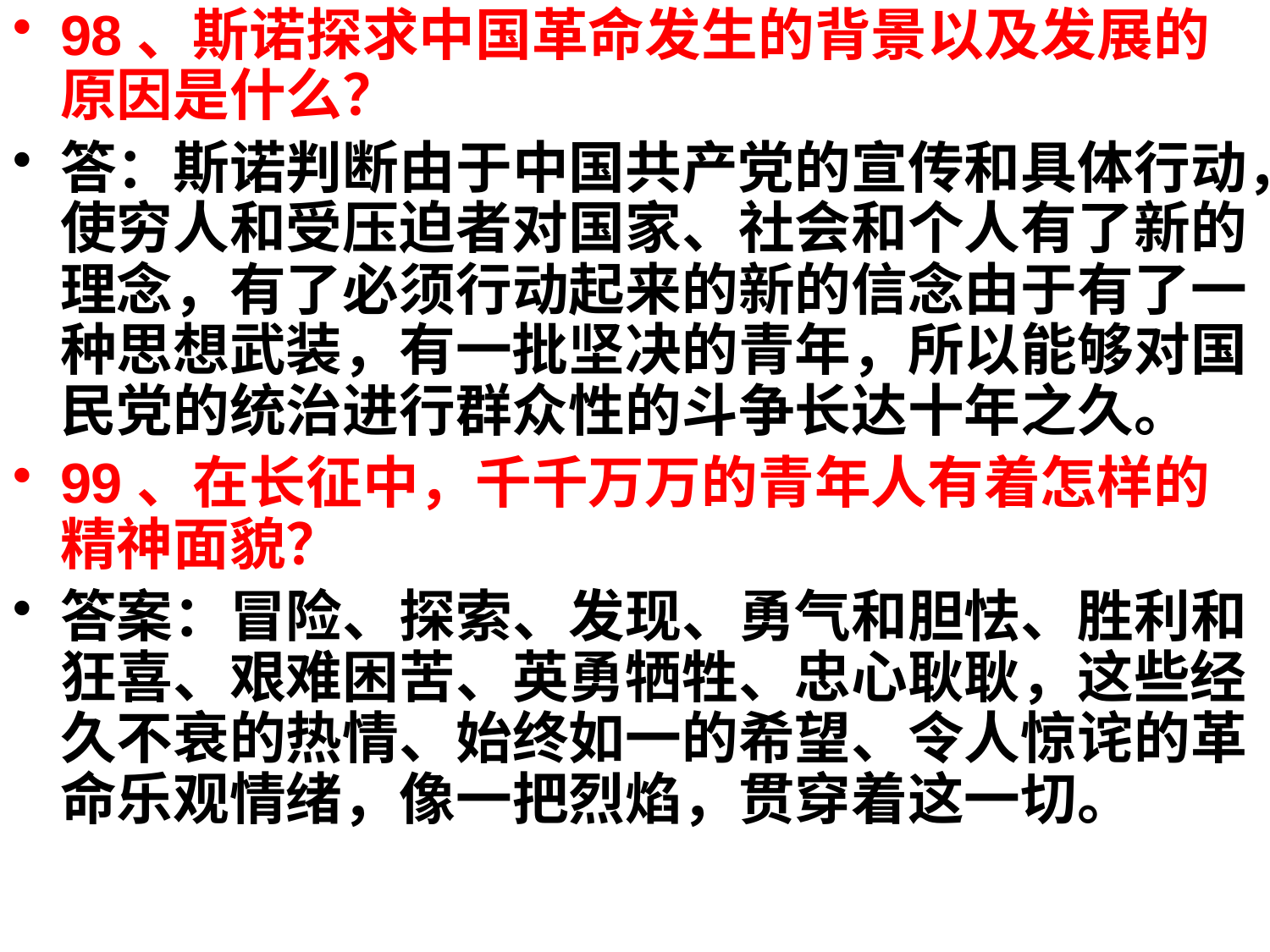

98、斯诺探求中国革命发生的背景以及发展的原因是什么？
答：斯诺判断由于中国共产党的宣传和具体行动，使穷人和受压迫者对国家、社会和个人有了新的理念，有了必须行动起来的新的信念由于有了一种思想武装，有一批坚决的青年，所以能够对国民党的统治进行群众性的斗争长达十年之久。
99、在长征中，千千万万的青年人有着怎样的精神面貌？
答案：冒险、探索、发现、勇气和胆怯、胜利和狂喜、艰难困苦、英勇牺牲、忠心耿耿，这些经久不衰的热情、始终如一的希望、令人惊诧的革命乐观情绪，像一把烈焰，贯穿着这一切。
#